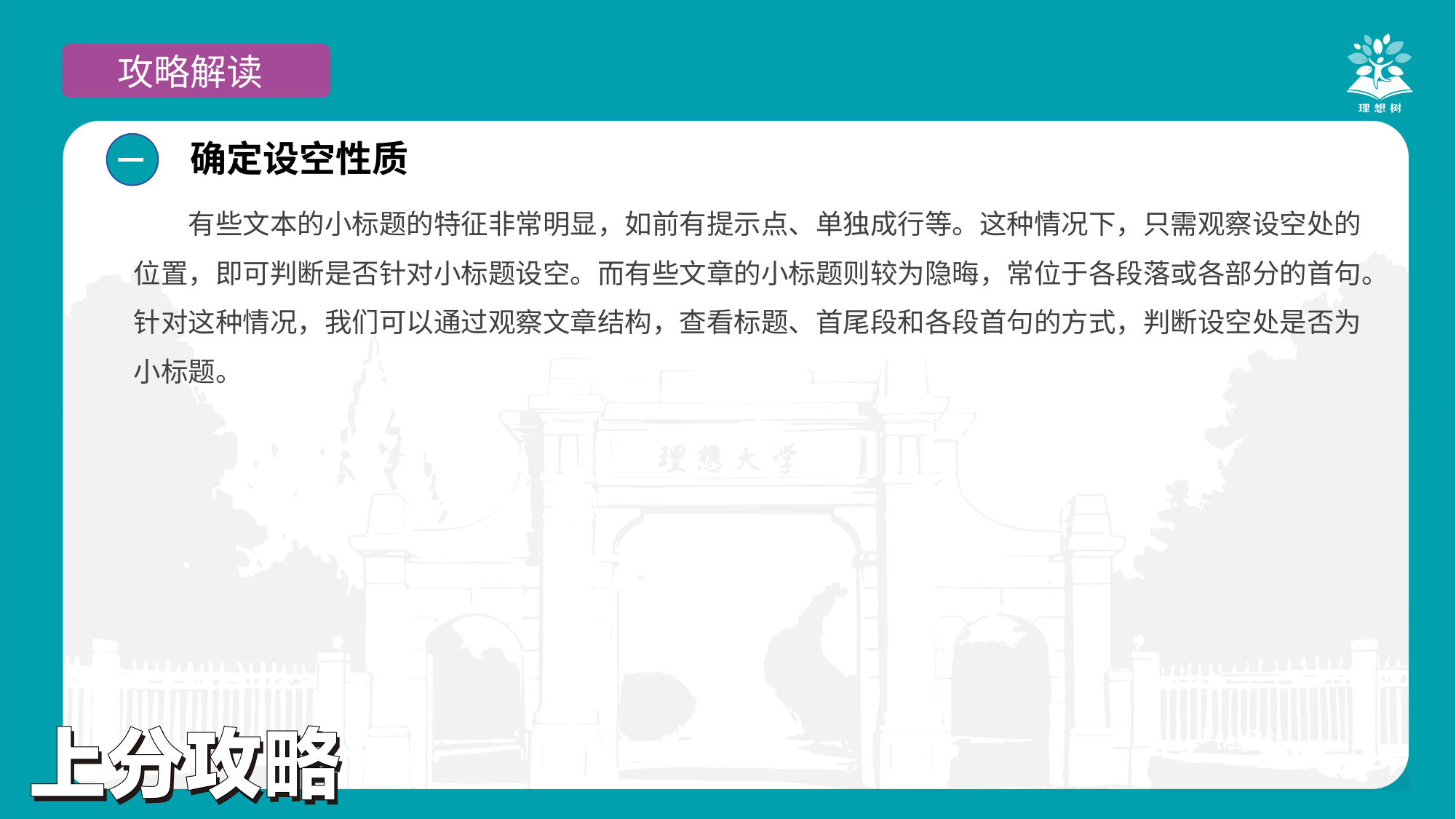

攻略解读
确定设空性质

一
有些文本的小标题的特征非常明显，如前有提示点、单独成行等。这种情况下，只需观察设空处的位置，即可判断是否针对小标题设空。而有些文章的小标题则较为隐晦，常位于各段落或各部分的首句。针对这种情况，我们可以通过观察文章结构，查看标题、首尾段和各段首句的方式，判断设空处是否为小标题。